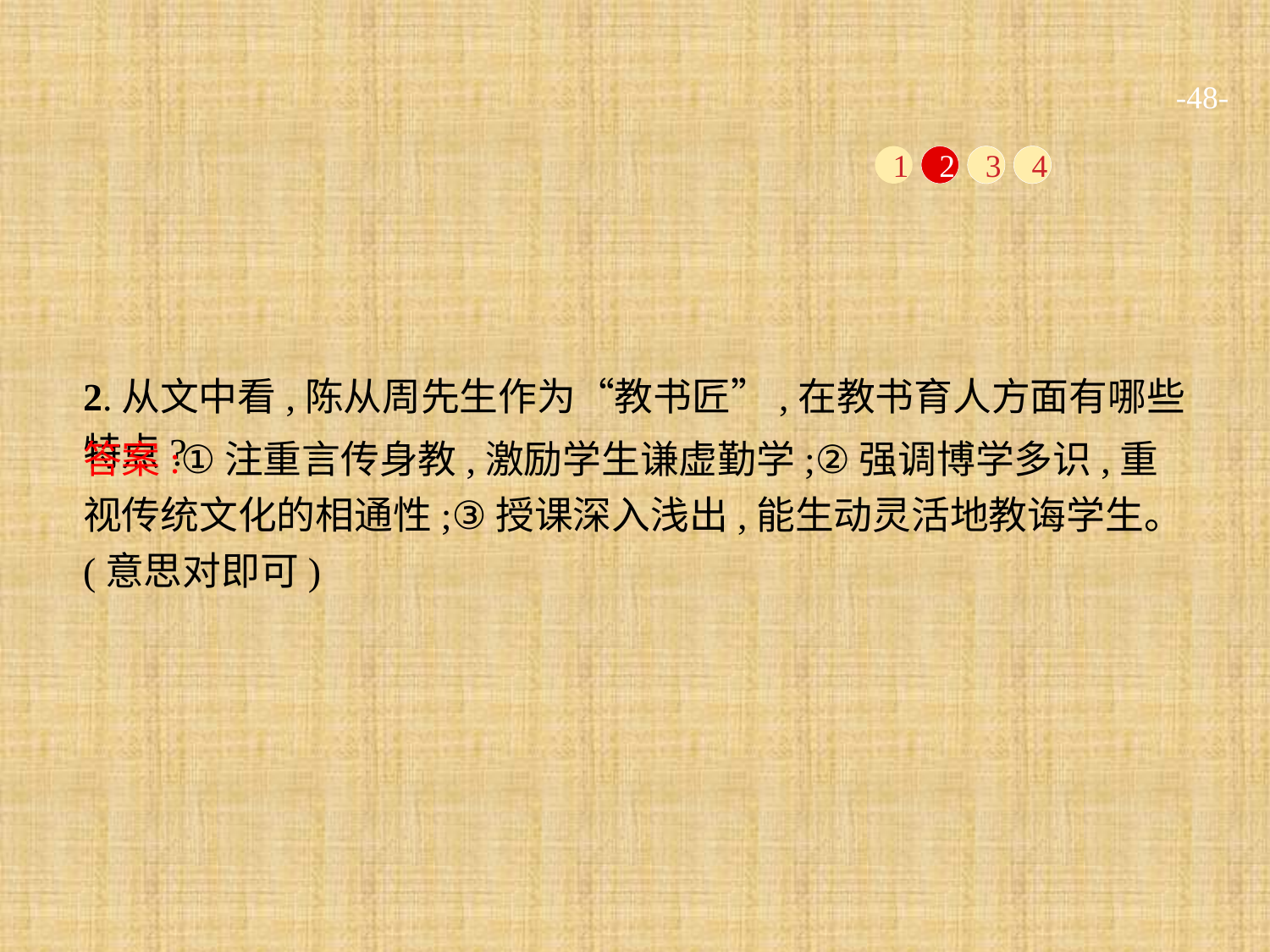

-48-
1
2
3
4
2.从文中看,陈从周先生作为“教书匠”,在教书育人方面有哪些特点?
答案:①注重言传身教,激励学生谦虚勤学;②强调博学多识,重视传统文化的相通性;③授课深入浅出,能生动灵活地教诲学生。(意思对即可)